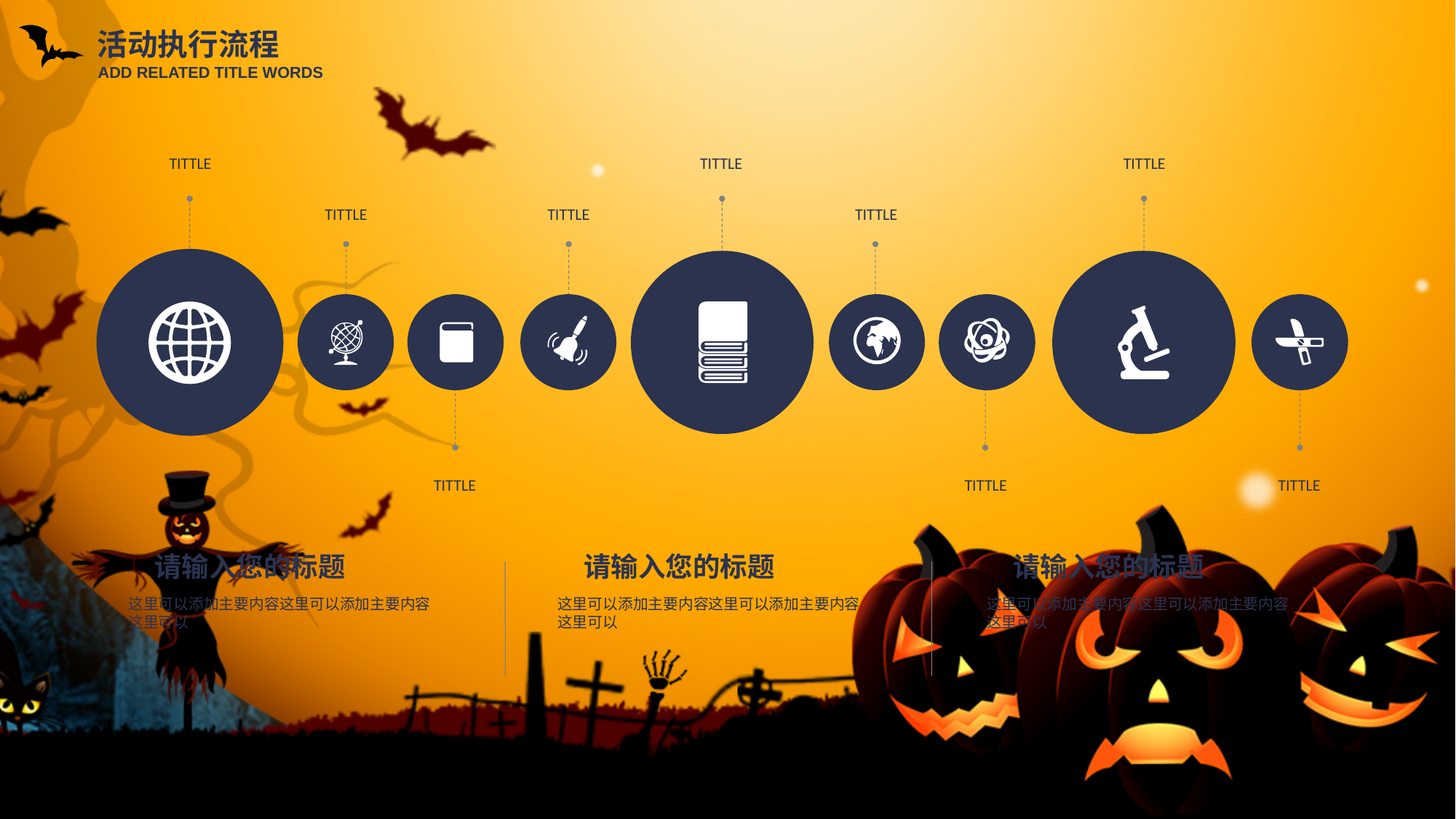

活动执行流程
ADD RELATED TITLE WORDS
TITTLE
TITTLE
TITTLE

TITTLE
TITTLE
TITTLE

TITTLE
TITTLE
TITTLE
请输入您的标题
这里可以添加主要内容这里可以添加主要内容这里可以
请输入您的标题
这里可以添加主要内容这里可以添加主要内容这里可以
请输入您的标题
这里可以添加主要内容这里可以添加主要内容这里可以